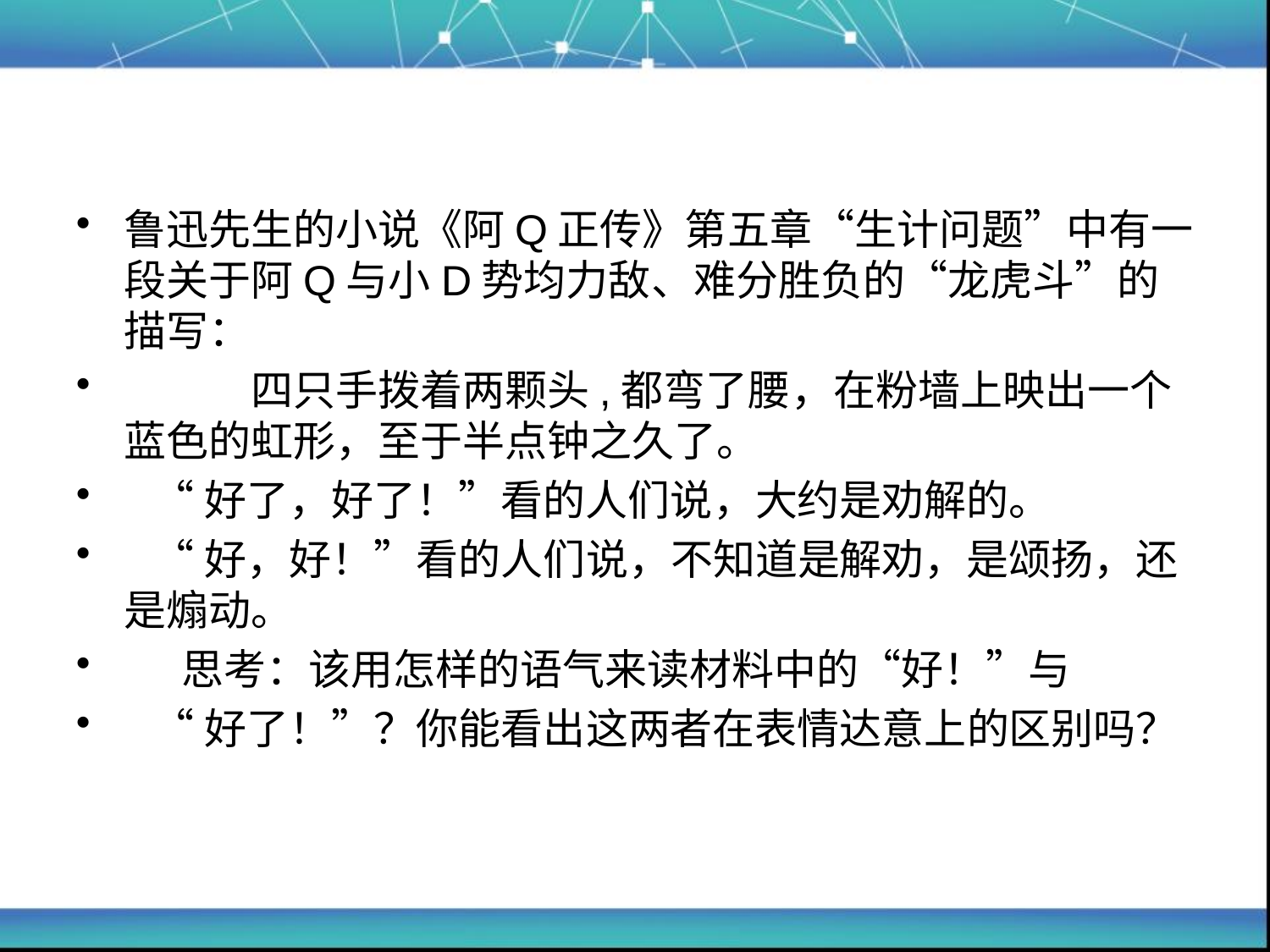

#
鲁迅先生的小说《阿Q正传》第五章“生计问题”中有一段关于阿Q与小D势均力敌、难分胜负的“龙虎斗”的描写：
	四只手拨着两颗头,都弯了腰，在粉墙上映出一个蓝色的虹形，至于半点钟之久了。
   “好了，好了！”看的人们说，大约是劝解的。
   “好，好！”看的人们说，不知道是解劝，是颂扬，还是煽动。
     思考：该用怎样的语气来读材料中的“好！”与
   “好了！”？你能看出这两者在表情达意上的区别吗？